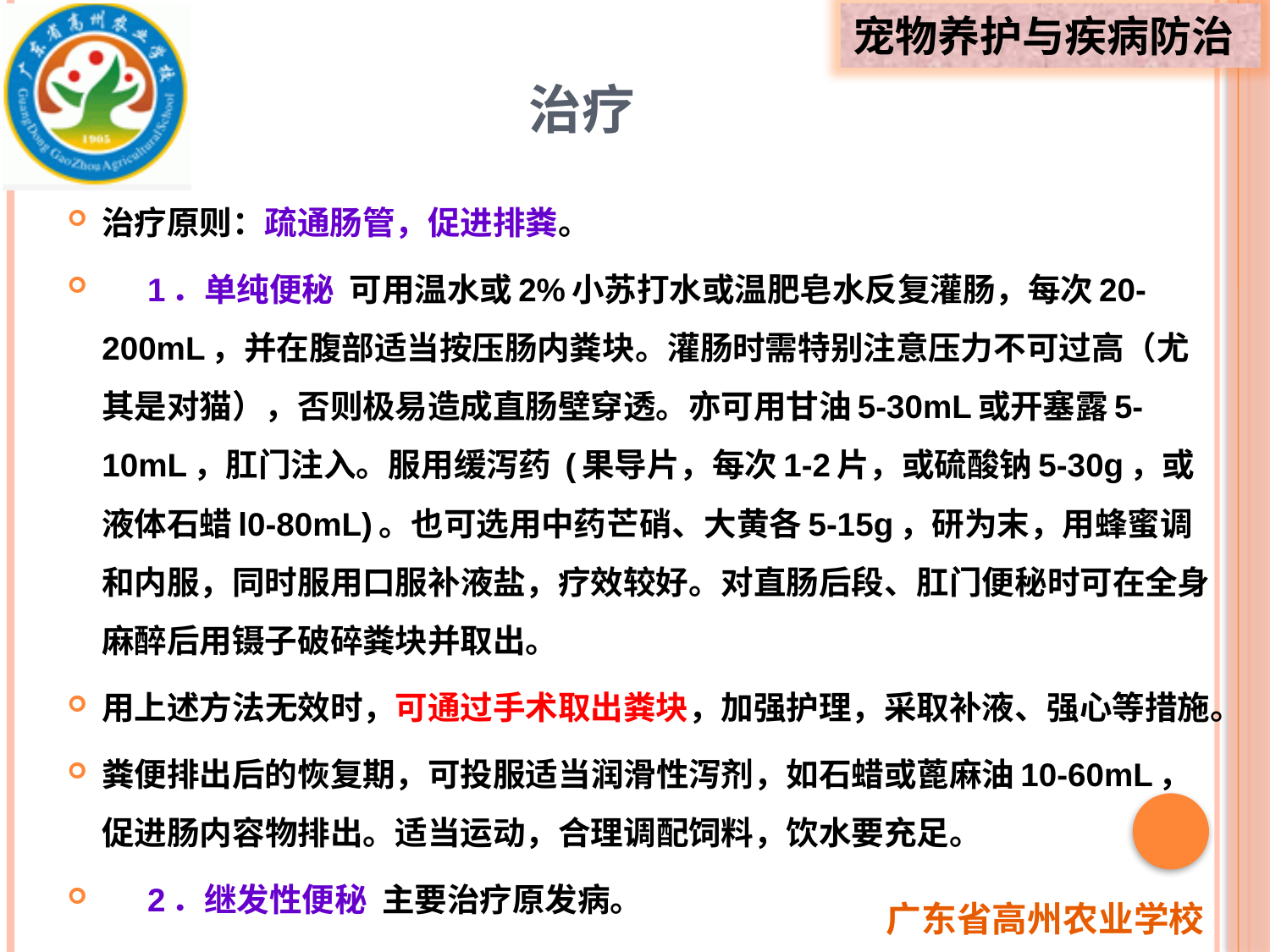

# 治疗
治疗原则：疏通肠管，促进排粪。
     1．单纯便秘  可用温水或2%小苏打水或温肥皂水反复灌肠，每次20-200mL，并在腹部适当按压肠内粪块。灌肠时需特别注意压力不可过高（尤其是对猫），否则极易造成直肠壁穿透。亦可用甘油5-30mL或开塞露5-10mL，肛门注入。服用缓泻药 (果导片，每次1-2片，或硫酸钠5-30g，或液体石蜡l0-80mL)。也可选用中药芒硝、大黄各5-15g，研为末，用蜂蜜调和内服，同时服用口服补液盐，疗效较好。对直肠后段、肛门便秘时可在全身麻醉后用镊子破碎粪块并取出。
用上述方法无效时，可通过手术取出粪块，加强护理，采取补液、强心等措施。
粪便排出后的恢复期，可投服适当润滑性泻剂，如石蜡或蓖麻油10-60mL，促进肠内容物排出。适当运动，合理调配饲料，饮水要充足。
     2．继发性便秘  主要治疗原发病。